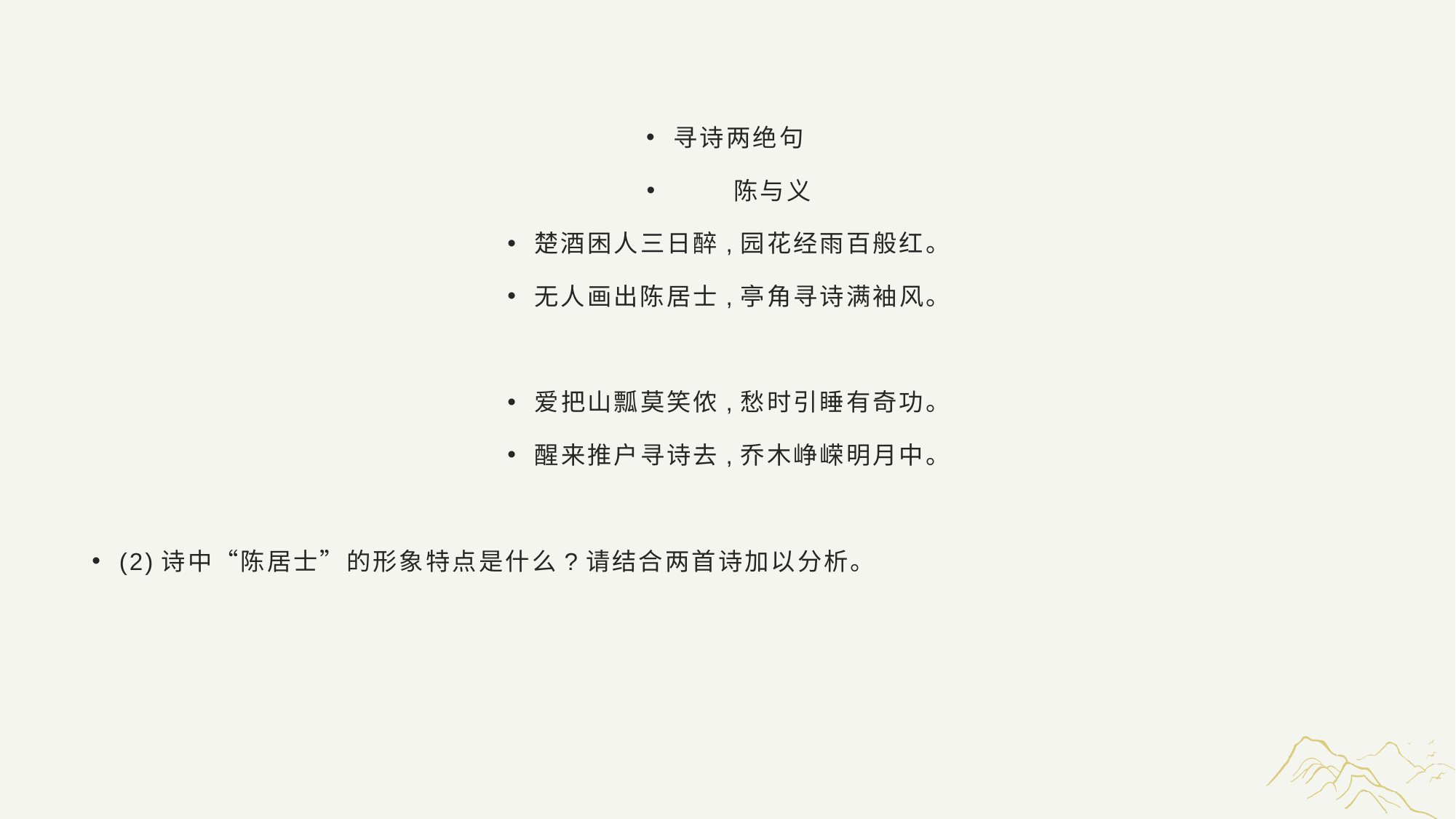

#
寻诗两绝句
       陈与义
楚酒困人三日醉,园花经雨百般红。
无人画出陈居士,亭角寻诗满袖风。

爱把山瓢莫笑侬,愁时引睡有奇功。
醒来推户寻诗去,乔木峥嵘明月中。

(2)诗中“陈居士”的形象特点是什么?请结合两首诗加以分析。